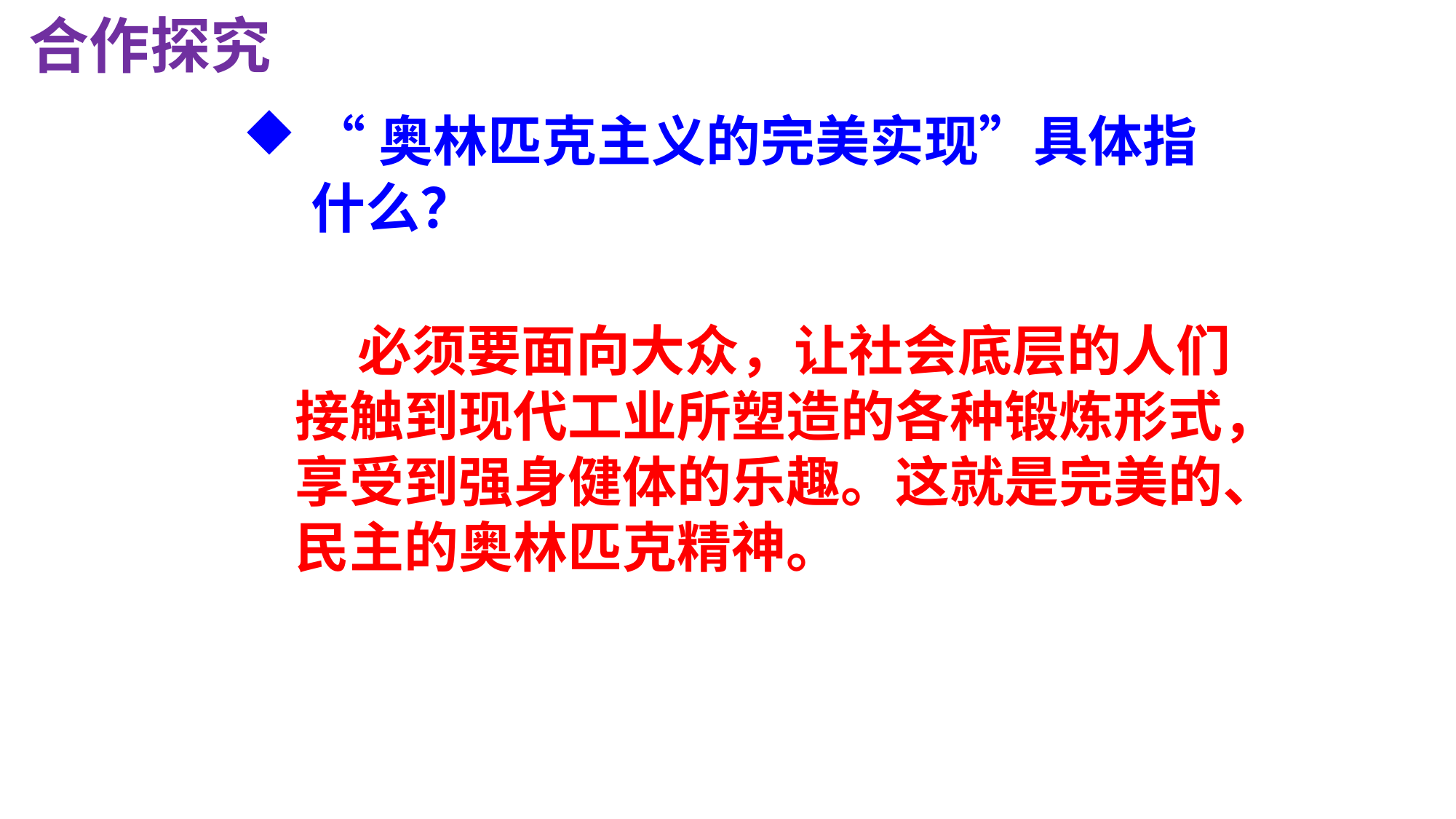

合作探究
“奥林匹克主义的完美实现”具体指什么？
    必须要面向大众，让社会底层的人们接触到现代工业所塑造的各种锻炼形式，享受到强身健体的乐趣。这就是完美的、民主的奥林匹克精神。